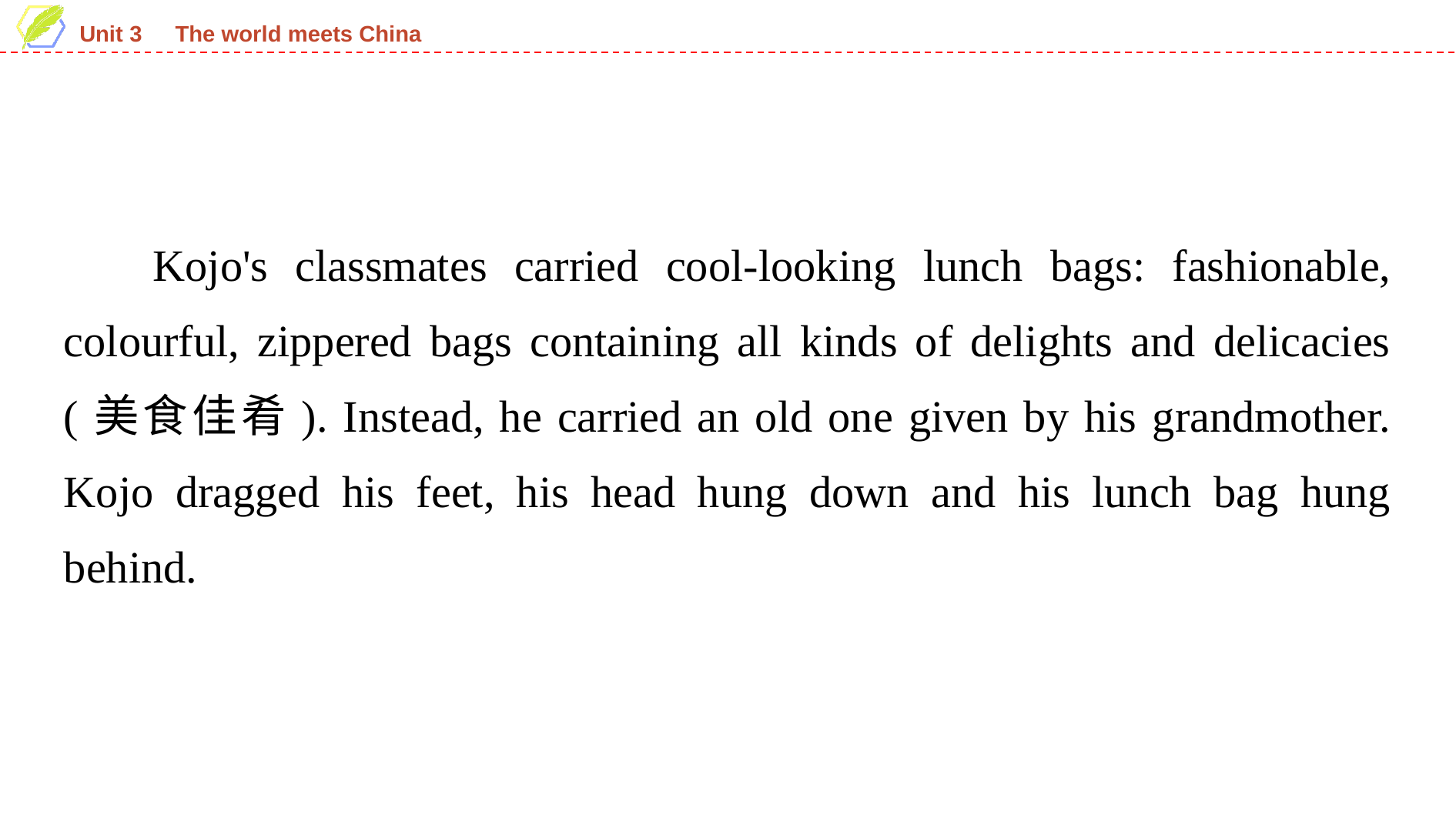

Kojo's classmates carried cool-looking lunch bags: fashionable, colourful, zippered bags containing all kinds of delights and delicacies (美食佳肴). Instead, he carried an old one given by his grandmother. Kojo dragged his feet, his head hung down and his lunch bag hung behind.